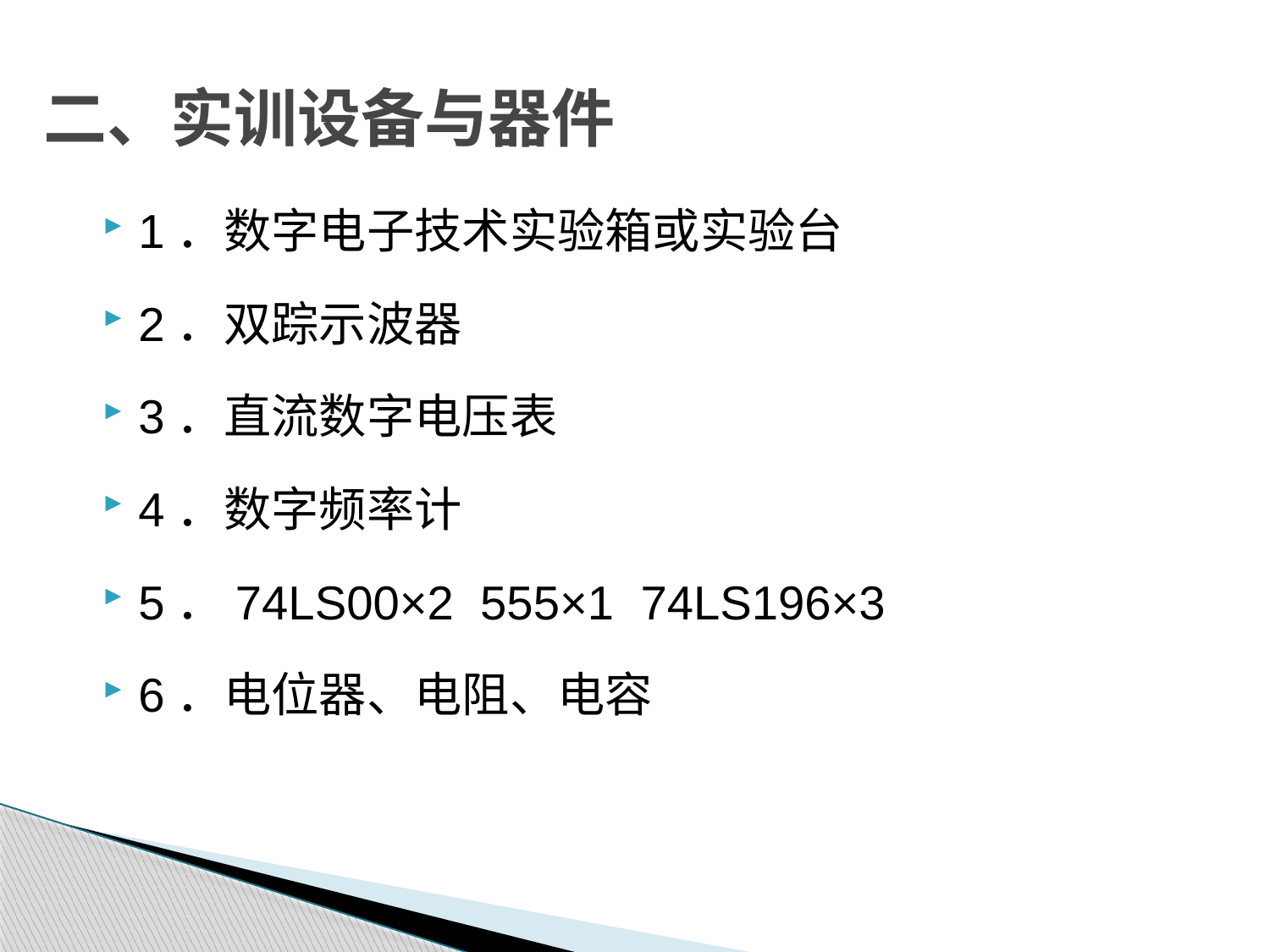

# 二、实训设备与器件
1．数字电子技术实验箱或实验台
2．双踪示波器
3．直流数字电压表
4．数字频率计
5．74LS00×2  555×1  74LS196×3
6．电位器、电阻、电容